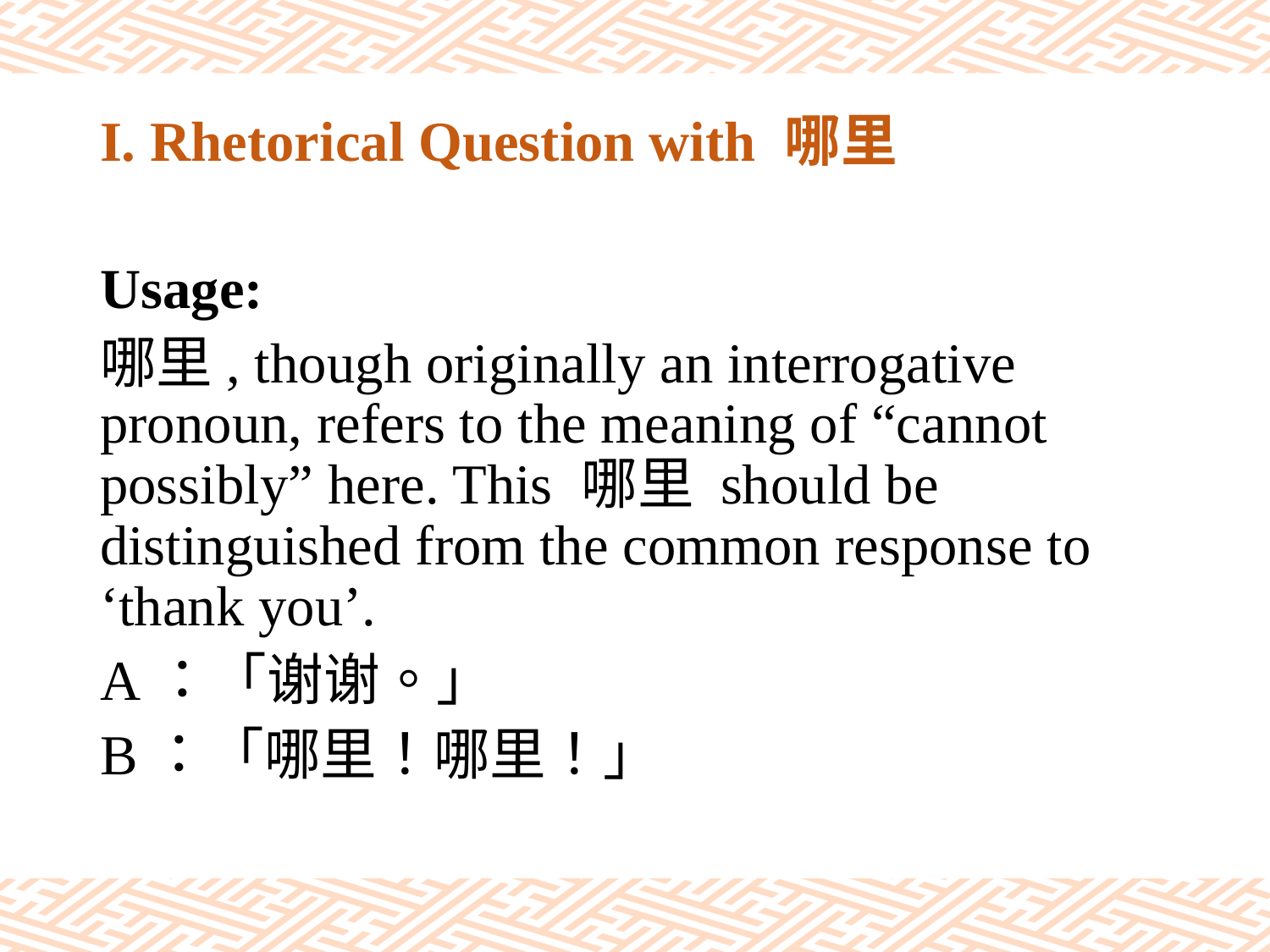

# I. Rhetorical Question with 哪里
Usage:
哪里, though originally an interrogative pronoun, refers to the meaning of “cannot possibly” here. This 哪里 should be distinguished from the common response to ‘thank you’.
A：「谢谢。」
B：「哪里！哪里！」